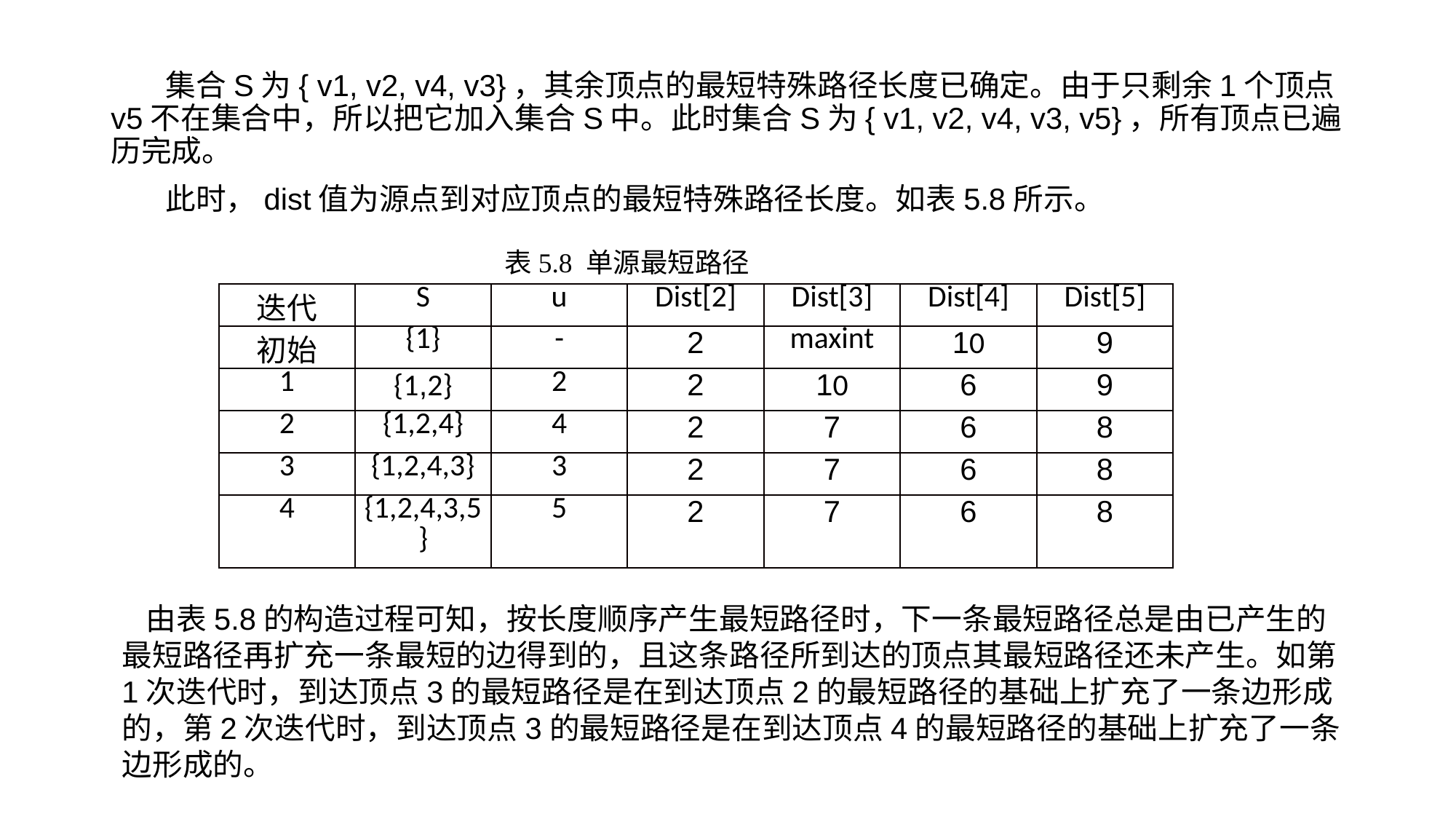

集合S为{ v1, v2, v4, v3}，其余顶点的最短特殊路径长度已确定。由于只剩余1个顶点v5不在集合中，所以把它加入集合S中。此时集合S为{ v1, v2, v4, v3, v5}，所有顶点已遍历完成。
此时，dist值为源点到对应顶点的最短特殊路径长度。如表5.8所示。
表5.8 单源最短路径
| 迭代 | S | u | Dist[2] | Dist[3] | Dist[4] | Dist[5] |
| --- | --- | --- | --- | --- | --- | --- |
| 初始 | {1} | - | 2 | maxint | 10 | 9 |
| 1 | {1,2} | 2 | 2 | 10 | 6 | 9 |
| 2 | {1,2,4} | 4 | 2 | 7 | 6 | 8 |
| 3 | {1,2,4,3} | 3 | 2 | 7 | 6 | 8 |
| 4 | {1,2,4,3,5} | 5 | 2 | 7 | 6 | 8 |
由表5.8的构造过程可知，按长度顺序产生最短路径时，下一条最短路径总是由已产生的最短路径再扩充一条最短的边得到的，且这条路径所到达的顶点其最短路径还未产生。如第1次迭代时，到达顶点3的最短路径是在到达顶点2的最短路径的基础上扩充了一条边形成的，第2次迭代时，到达顶点3的最短路径是在到达顶点4的最短路径的基础上扩充了一条边形成的。